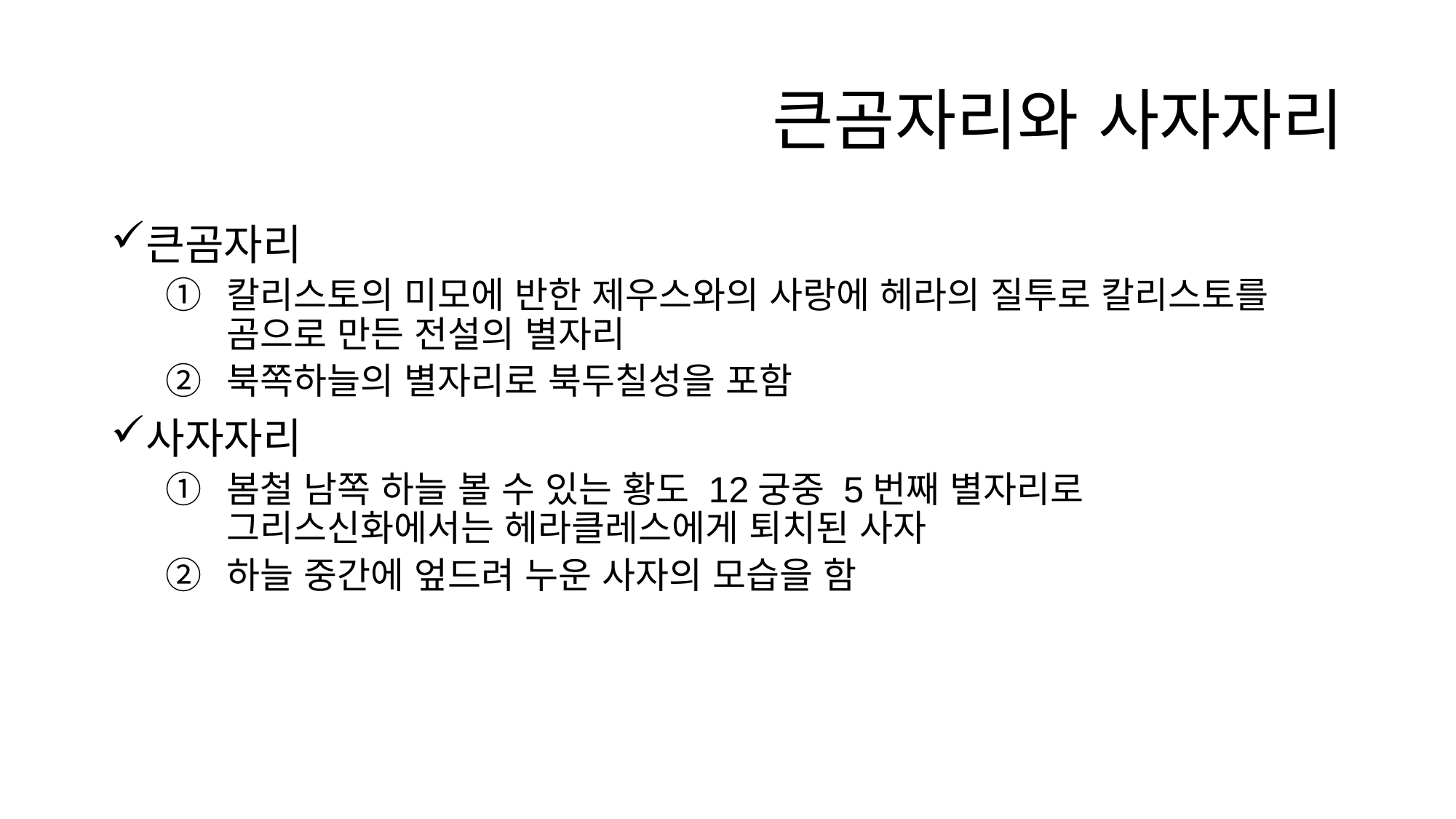

# 큰곰자리와 사자자리
큰곰자리
칼리스토의 미모에 반한 제우스와의 사랑에 헤라의 질투로 칼리스토를 곰으로 만든 전설의 별자리
북쪽하늘의 별자리로 북두칠성을 포함
사자자리
봄철 남쪽 하늘 볼 수 있는 황도 12궁중 5번째 별자리로 그리스신화에서는 헤라클레스에게 퇴치된 사자
하늘 중간에 엎드려 누운 사자의 모습을 함